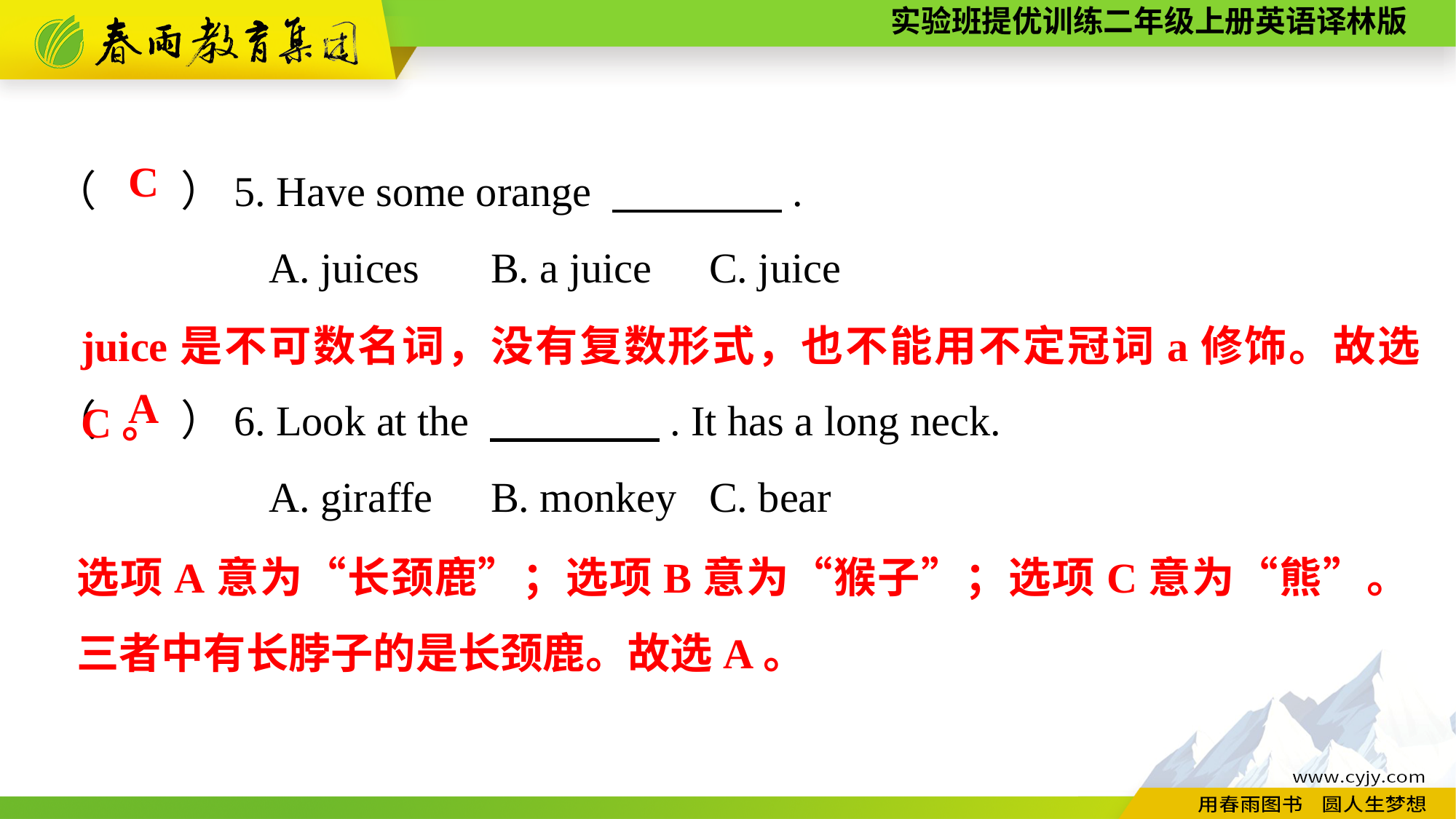

（　　）5. Have some orange 　　　　.
A. juices	B. a juice	C. juice

（　　）6. Look at the 　　　　. It has a long neck.
A. giraffe	B. monkey	C. bear
C
juice是不可数名词，没有复数形式，也不能用不定冠词a修饰。故选C。
A
选项A意为“长颈鹿”；选项B意为“猴子”；选项C意为“熊”。三者中有长脖子的是长颈鹿。故选A。